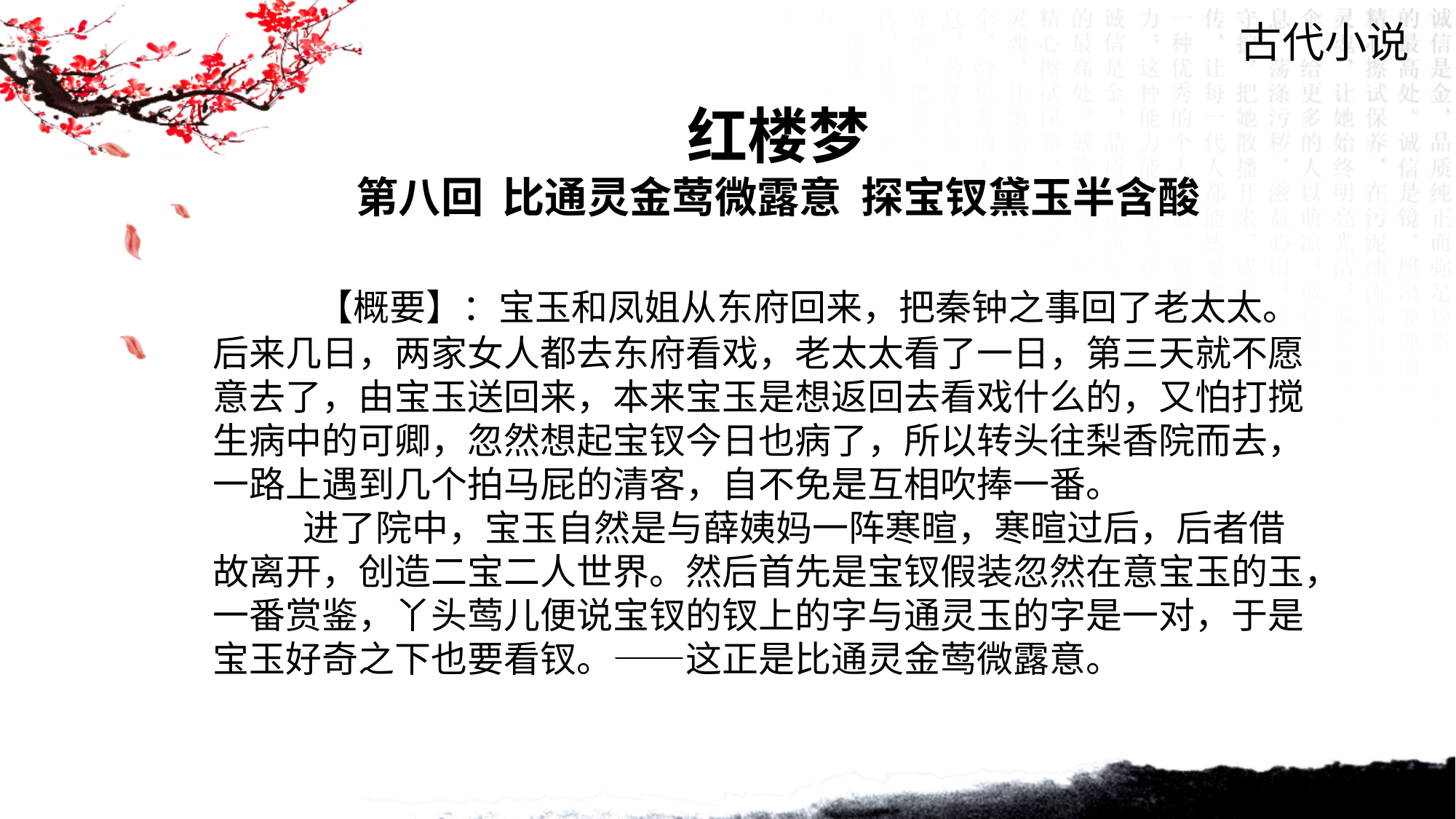

古代小说
红楼梦
第八回  比通灵金莺微露意  探宝钗黛玉半含酸
          【概要】：宝玉和凤姐从东府回来，把秦钟之事回了老太太。后来几日，两家女人都去东府看戏，老太太看了一日，第三天就不愿意去了，由宝玉送回来，本来宝玉是想返回去看戏什么的，又怕打搅生病中的可卿，忽然想起宝钗今日也病了，所以转头往梨香院而去，一路上遇到几个拍马屁的清客，自不免是互相吹捧一番。
          进了院中，宝玉自然是与薛姨妈一阵寒暄，寒暄过后，后者借故离开，创造二宝二人世界。然后首先是宝钗假装忽然在意宝玉的玉，一番赏鉴，丫头莺儿便说宝钗的钗上的字与通灵玉的字是一对，于是宝玉好奇之下也要看钗。——这正是比通灵金莺微露意。